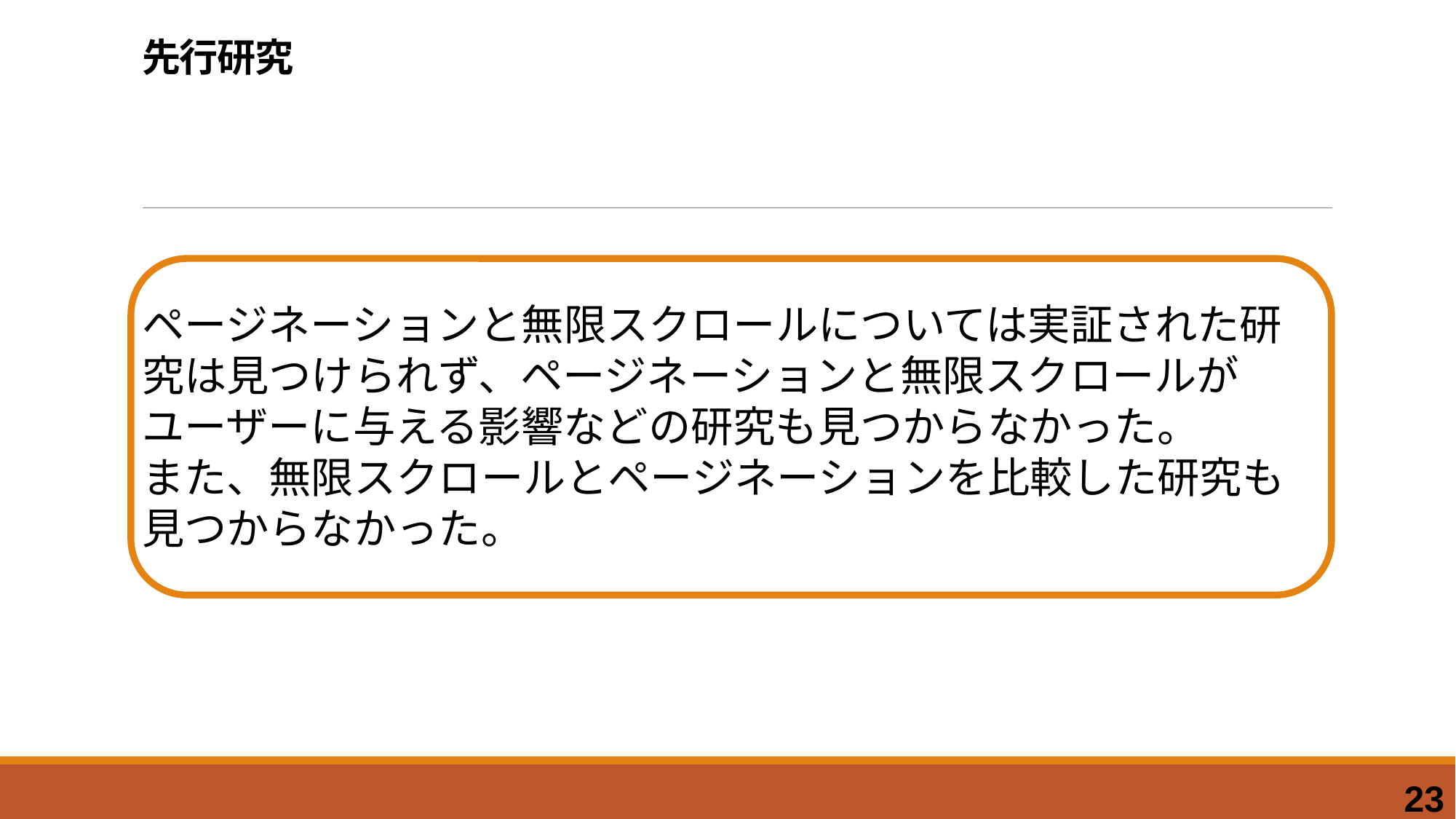

# 先行研究

ページネーションと無限スクロールについては実証された研究は見つけられず、ページネーションと無限スクロールがユーザーに与える影響などの研究も見つからなかった。
また、無限スクロールとページネーションを比較した研究も見つからなかった。
23